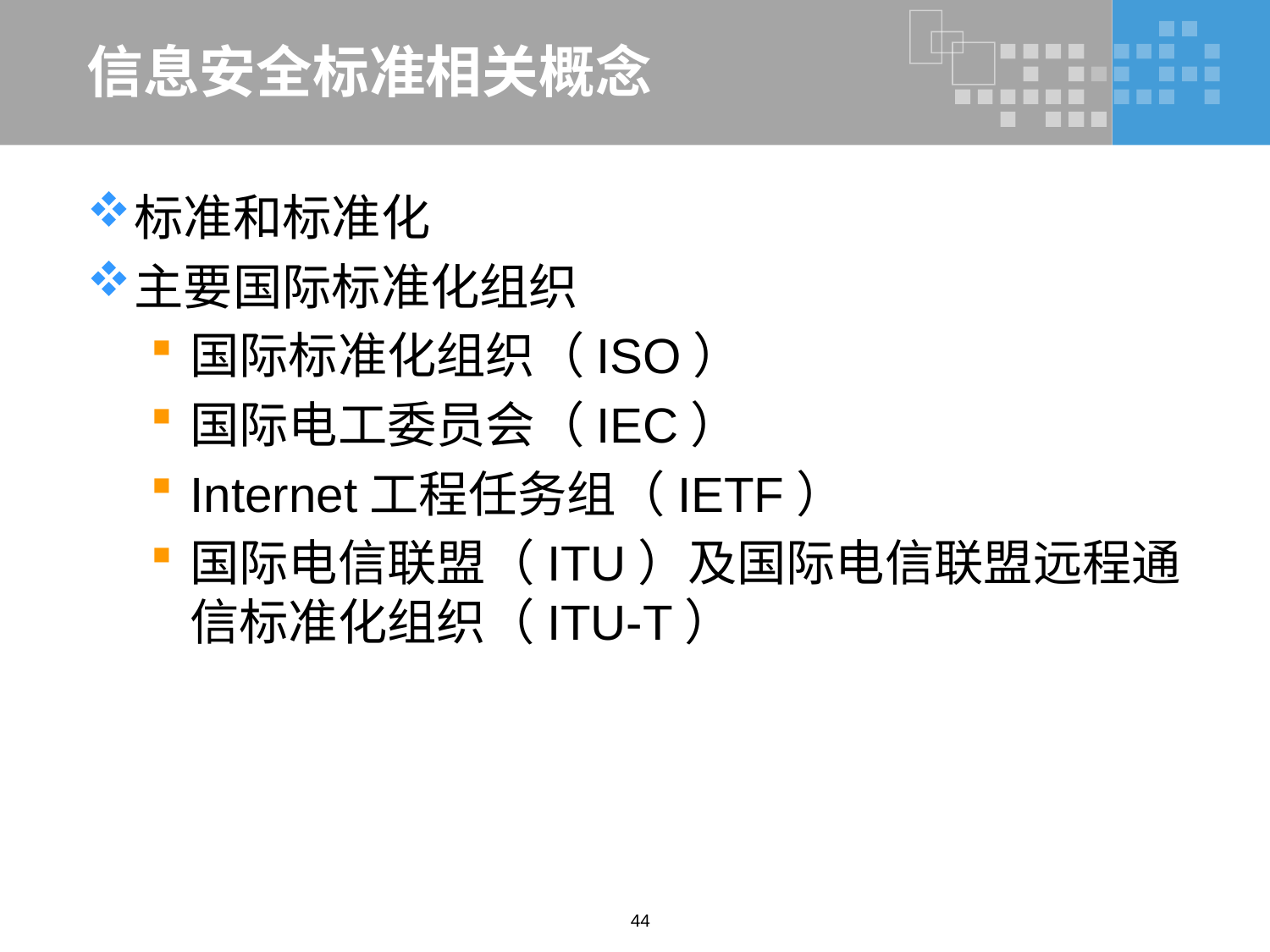

# 信息安全标准相关概念
标准和标准化
主要国际标准化组织
国际标准化组织（ISO）
国际电工委员会（IEC）
Internet工程任务组（IETF）
国际电信联盟（ITU）及国际电信联盟远程通信标准化组织（ITU-T）

44